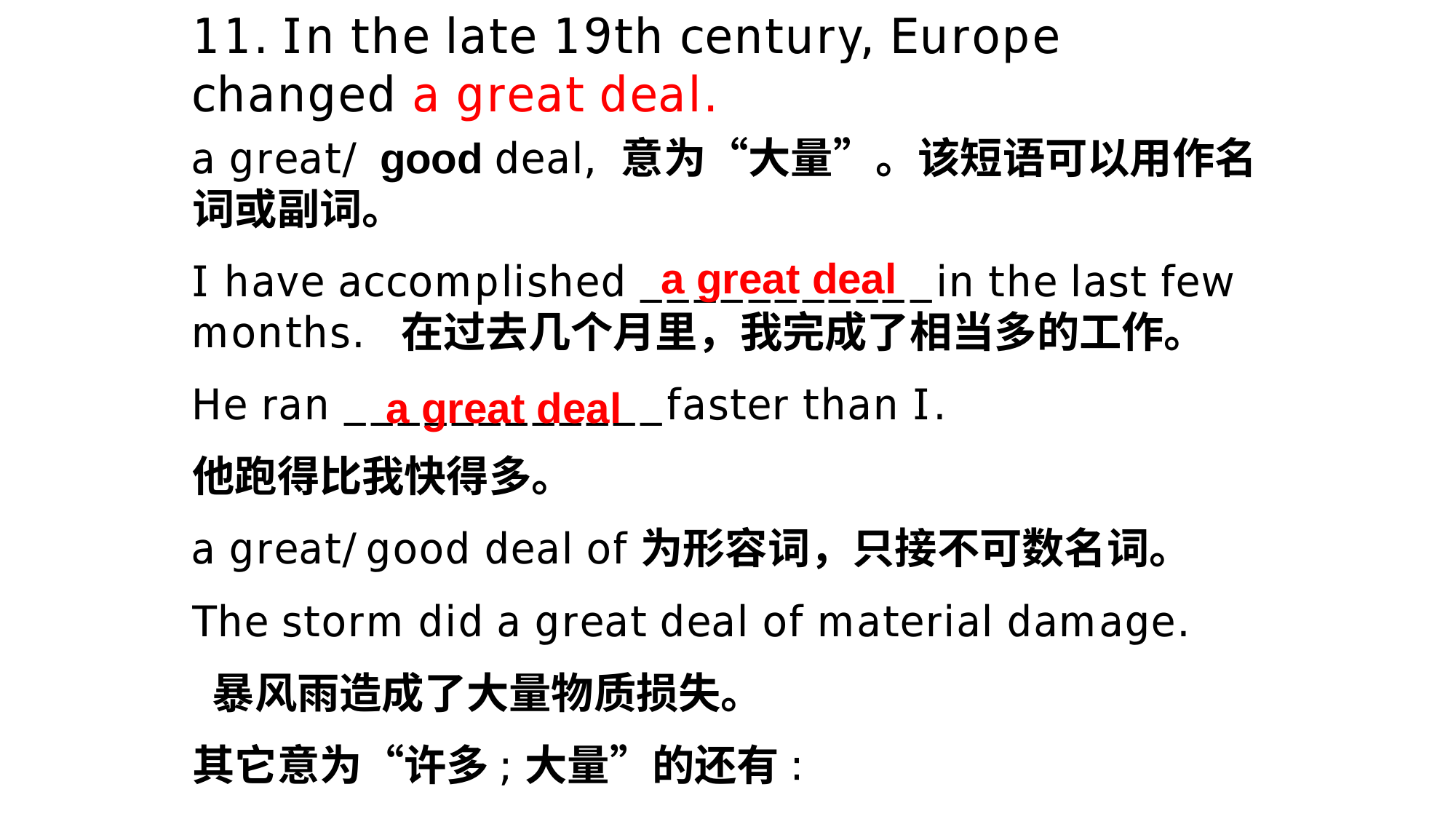

11. In the late 19th century, Europe changed a great deal.

a great/ good deal, 意为“大量”。该短语可以用作名词或副词。
I have accomplished ___________in the last few months.  在过去几个月里，我完成了相当多的工作。
He ran ____________faster than I.
他跑得比我快得多。
a great/good deal of为形容词，只接不可数名词。
The storm did a great deal of material damage.
 暴风雨造成了大量物质损失。
其它意为“许多;大量”的还有:
a great deal
a great deal